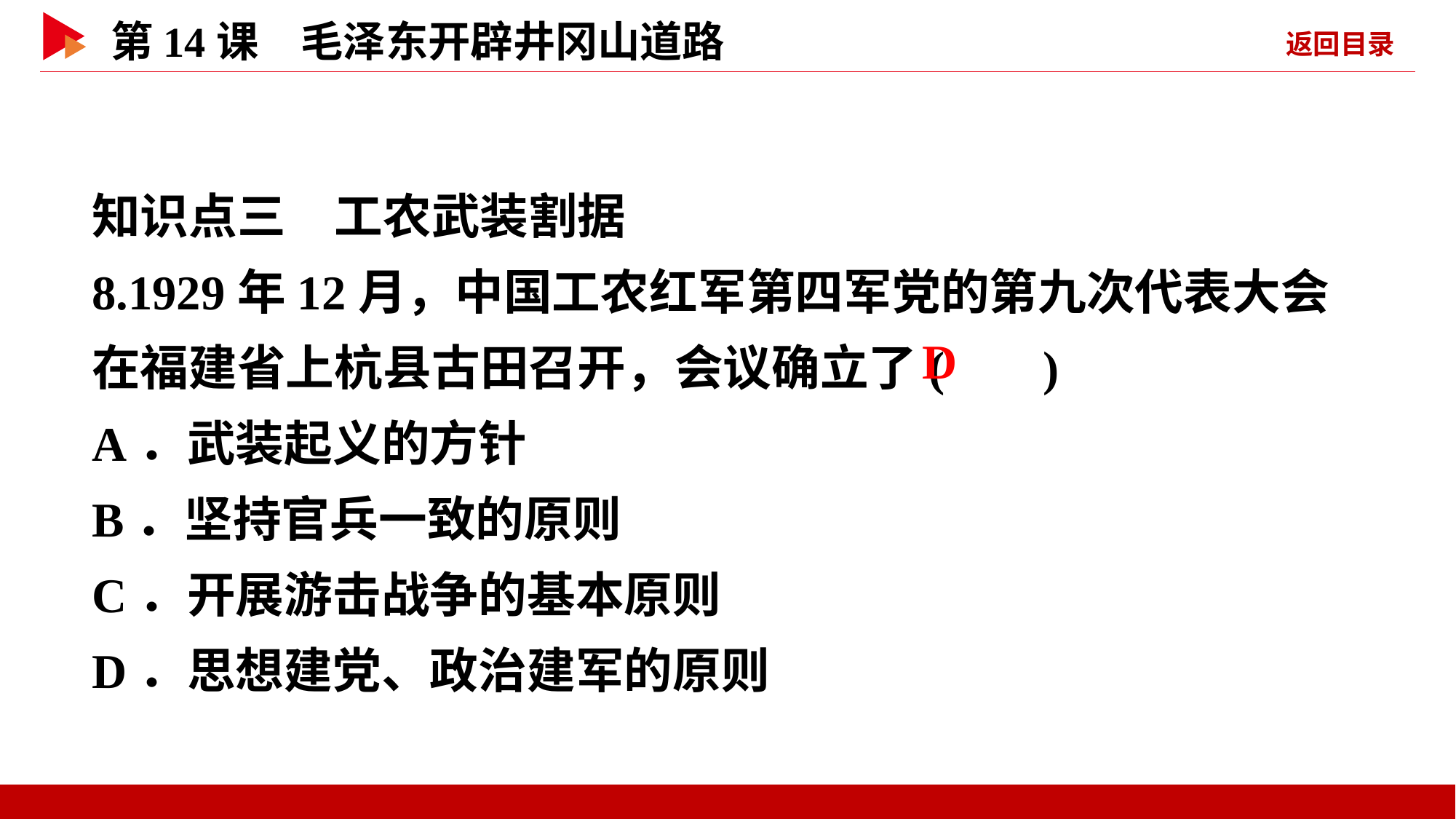

知识点三　工农武装割据
8.1929年12月，中国工农红军第四军党的第九次代表大会在福建省上杭县古田召开，会议确立了(        )
A．武装起义的方针
B．坚持官兵一致的原则
C．开展游击战争的基本原则
D．思想建党、政治建军的原则
   D